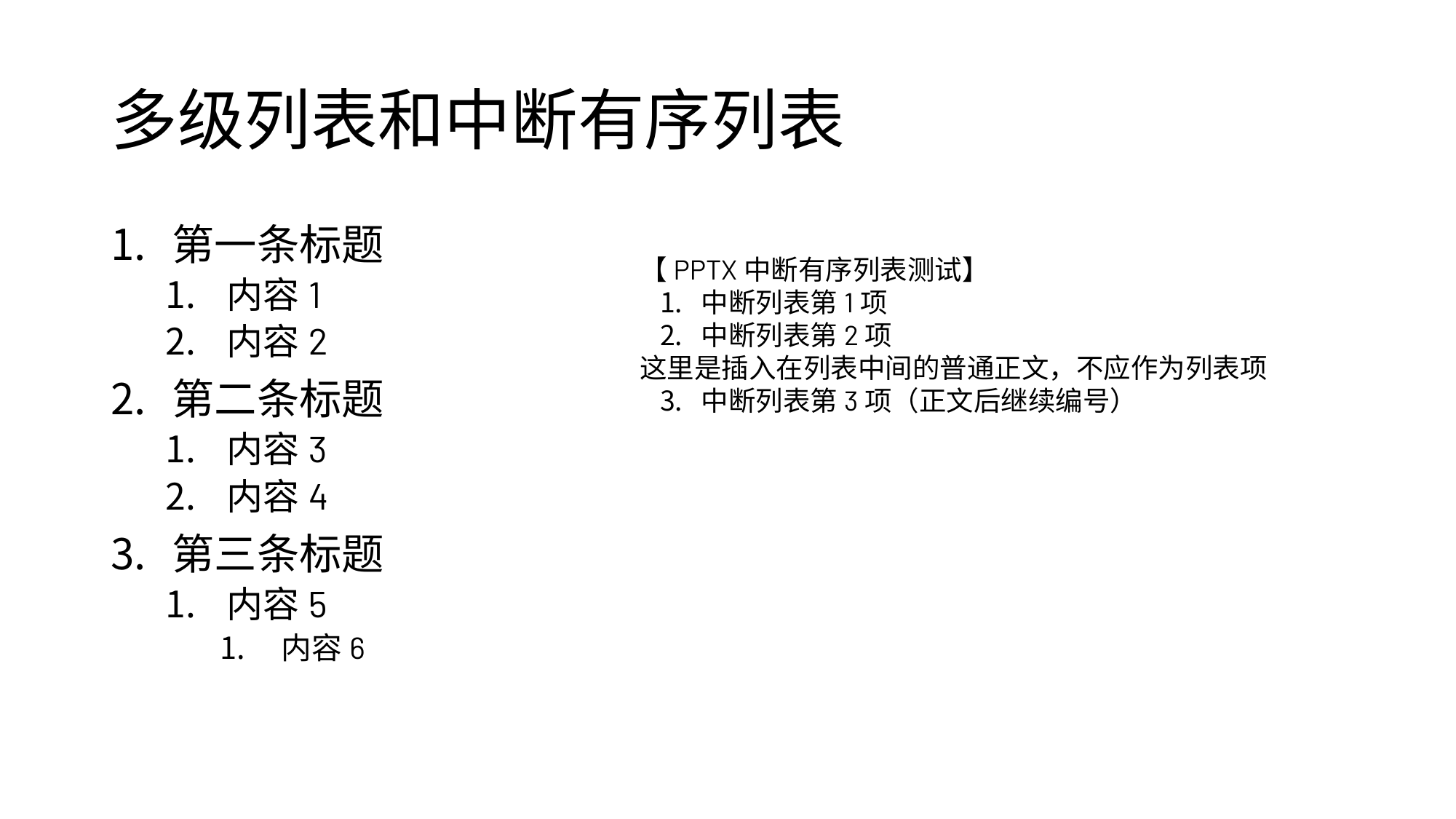

# 多级列表和中断有序列表
第一条标题
内容1
内容2
第二条标题
内容3
内容4
第三条标题
内容5
内容6

【PPTX中断有序列表测试】
中断列表第1项
中断列表第2项
这里是插入在列表中间的普通正文，不应作为列表项
中断列表第3项（正文后继续编号）